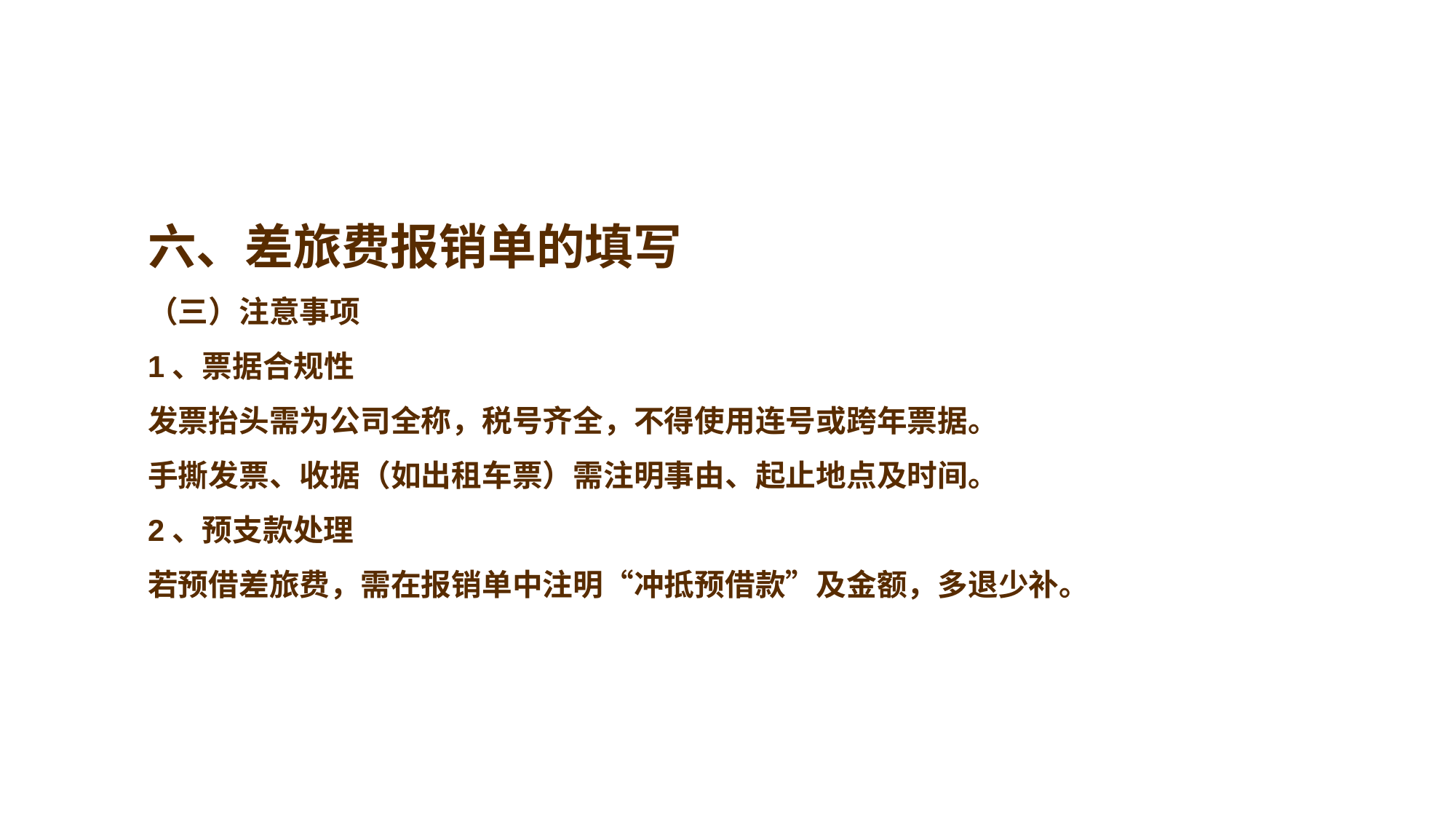

六、差旅费报销单的填写
（三）注意事项
1、票据合规性
发票抬头需为公司全称，税号齐全，不得使用连号或跨年票据。
手撕发票、收据（如出租车票）需注明事由、起止地点及时间。
2、预支款处理
若预借差旅费，需在报销单中注明“冲抵预借款”及金额，多退少补。

15